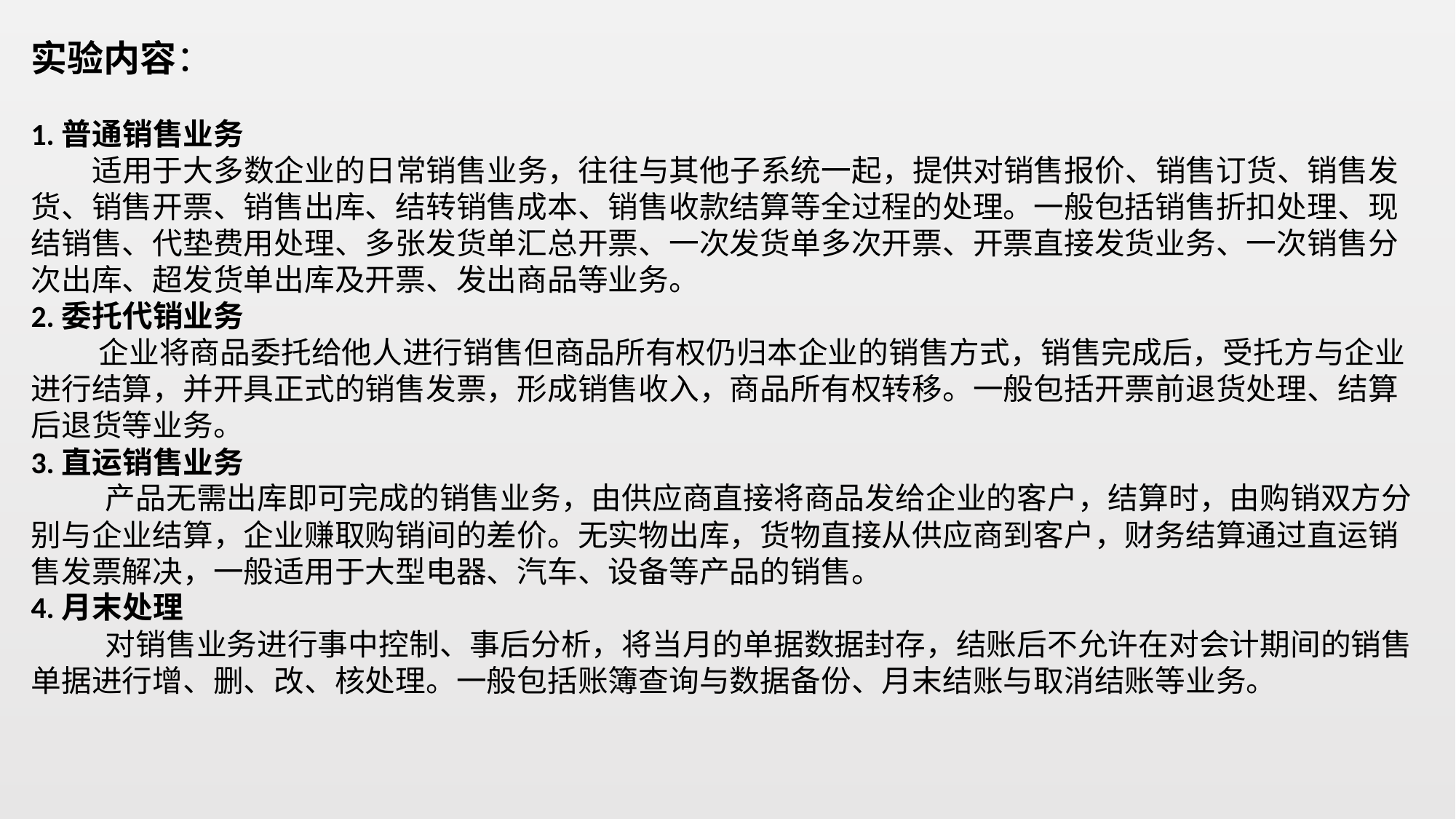

实验内容：

1.普通销售业务
        适用于大多数企业的日常销售业务，往往与其他子系统一起，提供对销售报价、销售订货、销售发货、销售开票、销售出库、结转销售成本、销售收款结算等全过程的处理。一般包括销售折扣处理、现结销售、代垫费用处理、多张发货单汇总开票、一次发货单多次开票、开票直接发货业务、一次销售分次出库、超发货单出库及开票、发出商品等业务。
2.委托代销业务
         企业将商品委托给他人进行销售但商品所有权仍归本企业的销售方式，销售完成后，受托方与企业进行结算，并开具正式的销售发票，形成销售收入，商品所有权转移。一般包括开票前退货处理、结算后退货等业务。
3.直运销售业务
          产品无需出库即可完成的销售业务，由供应商直接将商品发给企业的客户，结算时，由购销双方分别与企业结算，企业赚取购销间的差价。无实物出库，货物直接从供应商到客户，财务结算通过直运销售发票解决，一般适用于大型电器、汽车、设备等产品的销售。
4.月末处理
          对销售业务进行事中控制、事后分析，将当月的单据数据封存，结账后不允许在对会计期间的销售单据进行增、删、改、核处理。一般包括账簿查询与数据备份、月末结账与取消结账等业务。